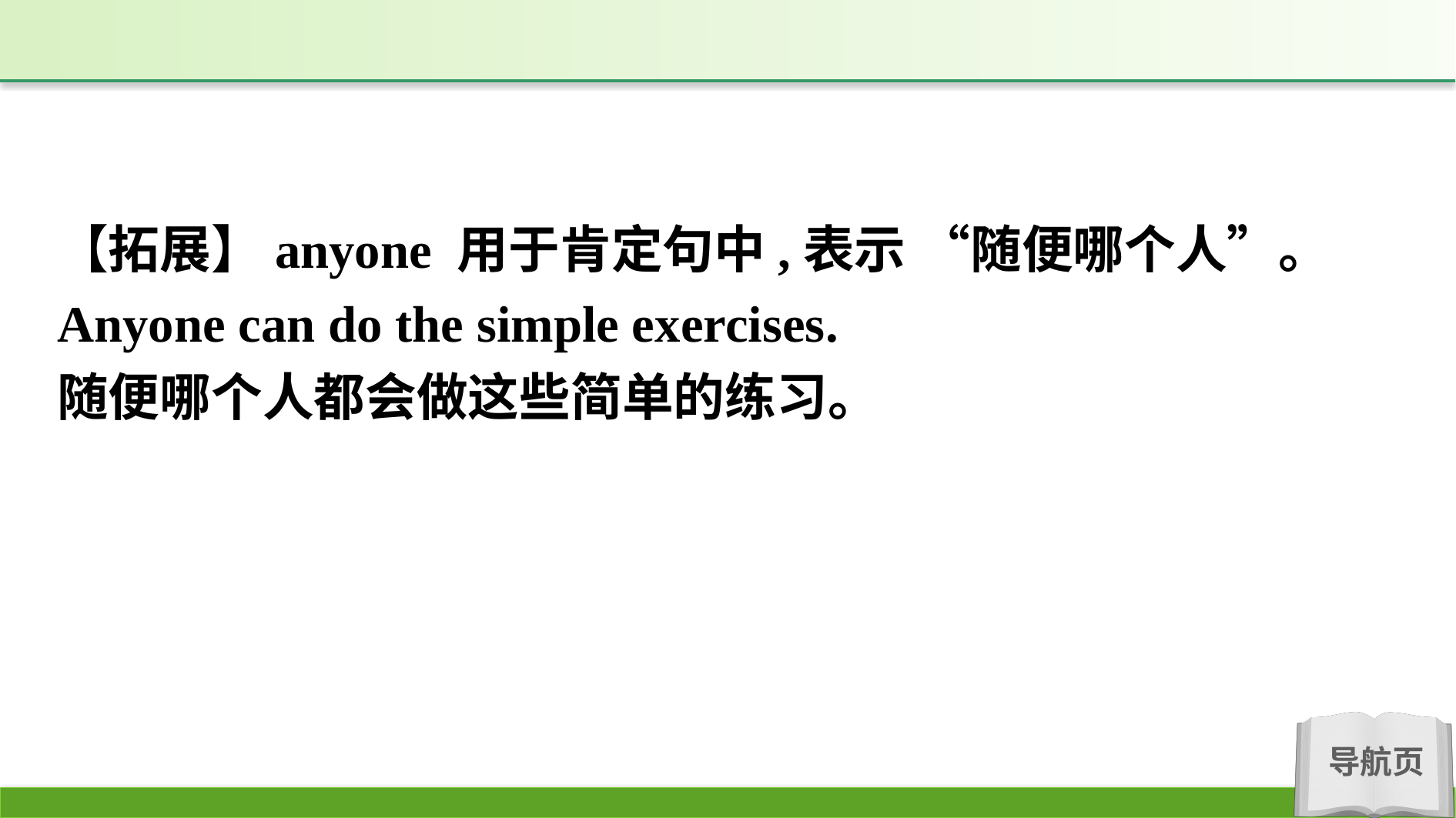

【拓展】anyone 用于肯定句中,表示 “随便哪个人”。
Anyone can do the simple exercises.
随便哪个人都会做这些简单的练习。